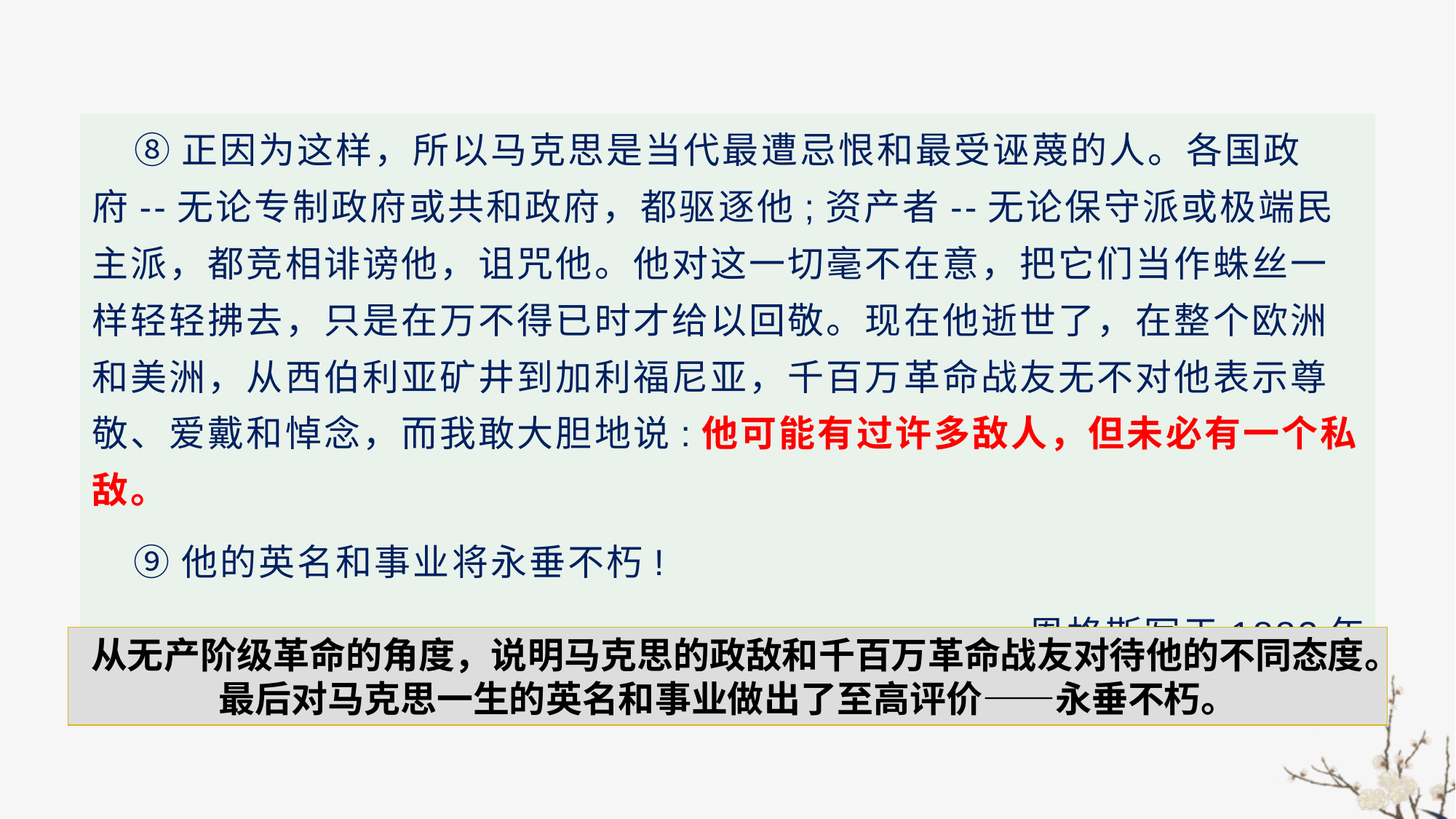

⑧正因为这样，所以马克思是当代最遭忌恨和最受诬蔑的人。各国政府--无论专制政府或共和政府，都驱逐他;资产者--无论保守派或极端民主派，都竞相诽谤他，诅咒他。他对这一切毫不在意，把它们当作蛛丝一样轻轻拂去，只是在万不得已时才给以回敬。现在他逝世了，在整个欧洲和美洲，从西伯利亚矿井到加利福尼亚，千百万革命战友无不对他表示尊敬、爱戴和悼念，而我敢大胆地说:他可能有过许多敌人，但未必有一个私敌。
    ⑨他的英名和事业将永垂不朽!
恩格斯写于1883年
从无产阶级革命的角度，说明马克思的政敌和千百万革命战友对待他的不同态度。最后对马克思一生的英名和事业做出了至高评价——永垂不朽。